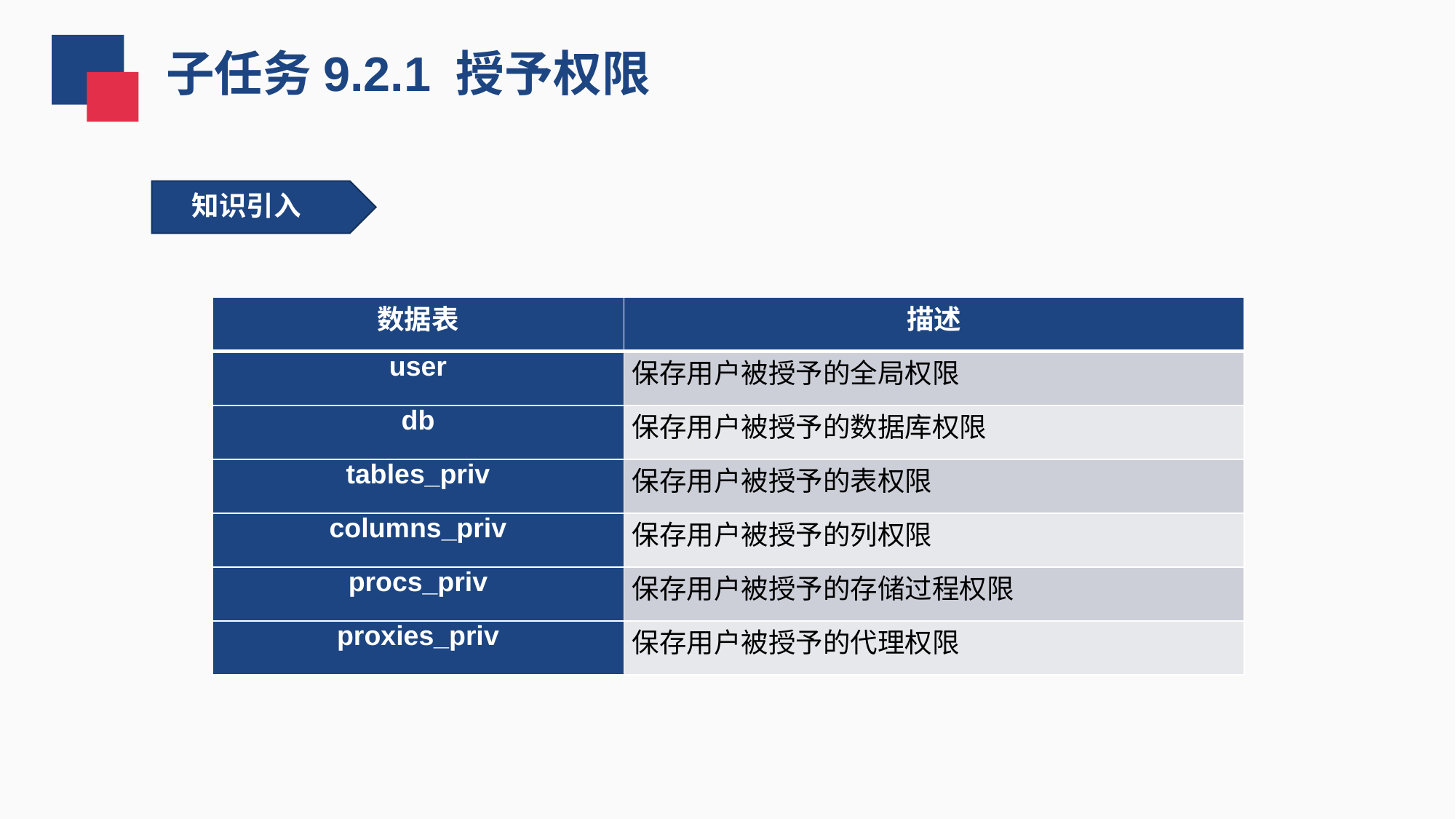

子任务9.2.1 授予权限

知识引入
| 数据表 | 描述 |
| --- | --- |
| user | 保存用户被授予的全局权限 |
| db | 保存用户被授予的数据库权限 |
| tables\_priv | 保存用户被授予的表权限 |
| columns\_priv | 保存用户被授予的列权限 |
| procs\_priv | 保存用户被授予的存储过程权限 |
| proxies\_priv | 保存用户被授予的代理权限 |